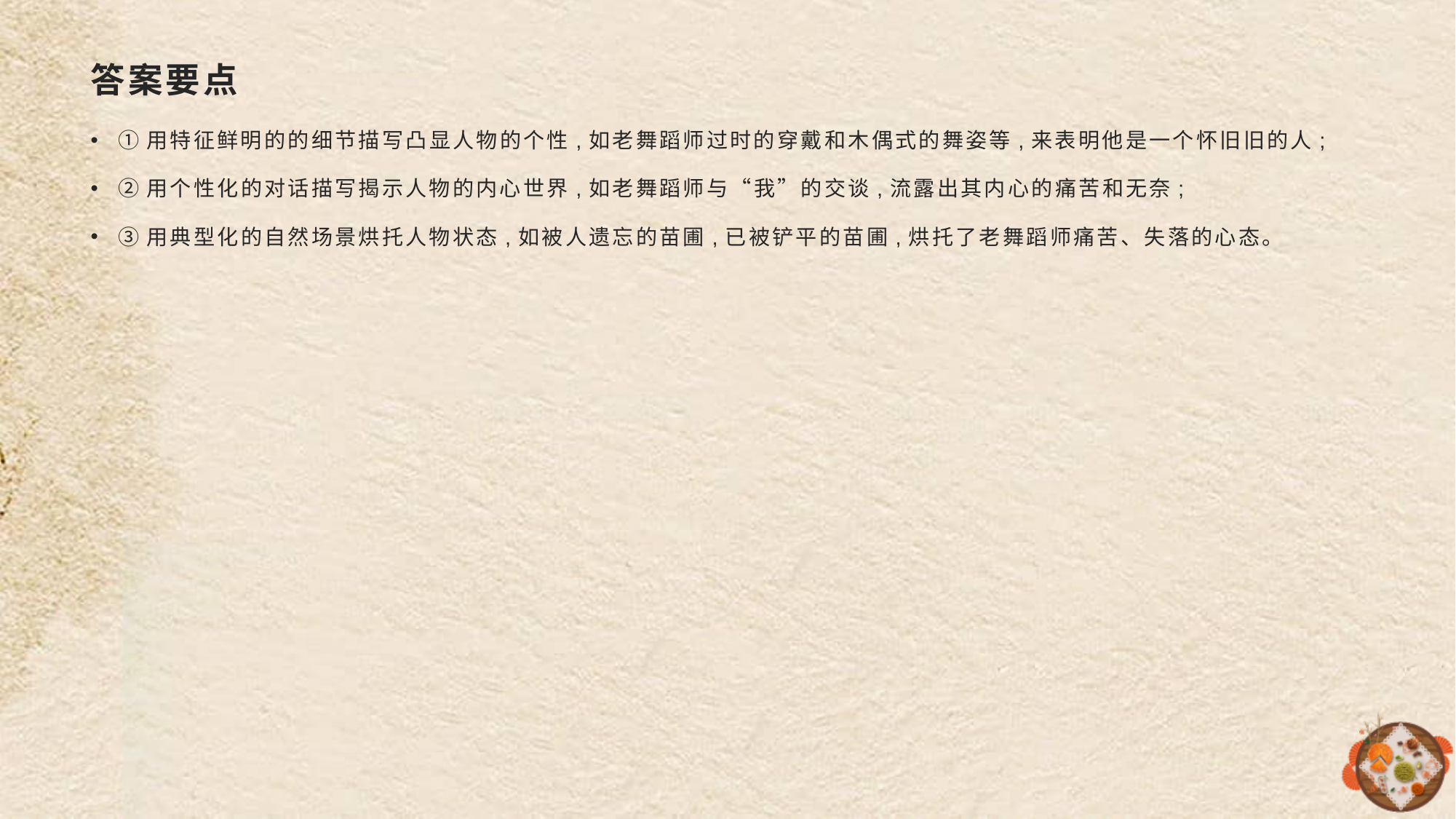

# 答案要点
①用特征鲜明的的细节描写凸显人物的个性,如老舞蹈师过时的穿戴和木偶式的舞姿等,来表明他是一个怀旧旧的人;
②用个性化的对话描写揭示人物的内心世界,如老舞蹈师与“我”的交谈,流露出其内心的痛苦和无奈;
③用典型化的自然场景烘托人物状态,如被人遗忘的苗圃,已被铲平的苗圃,烘托了老舞蹈师痛苦、失落的心态。